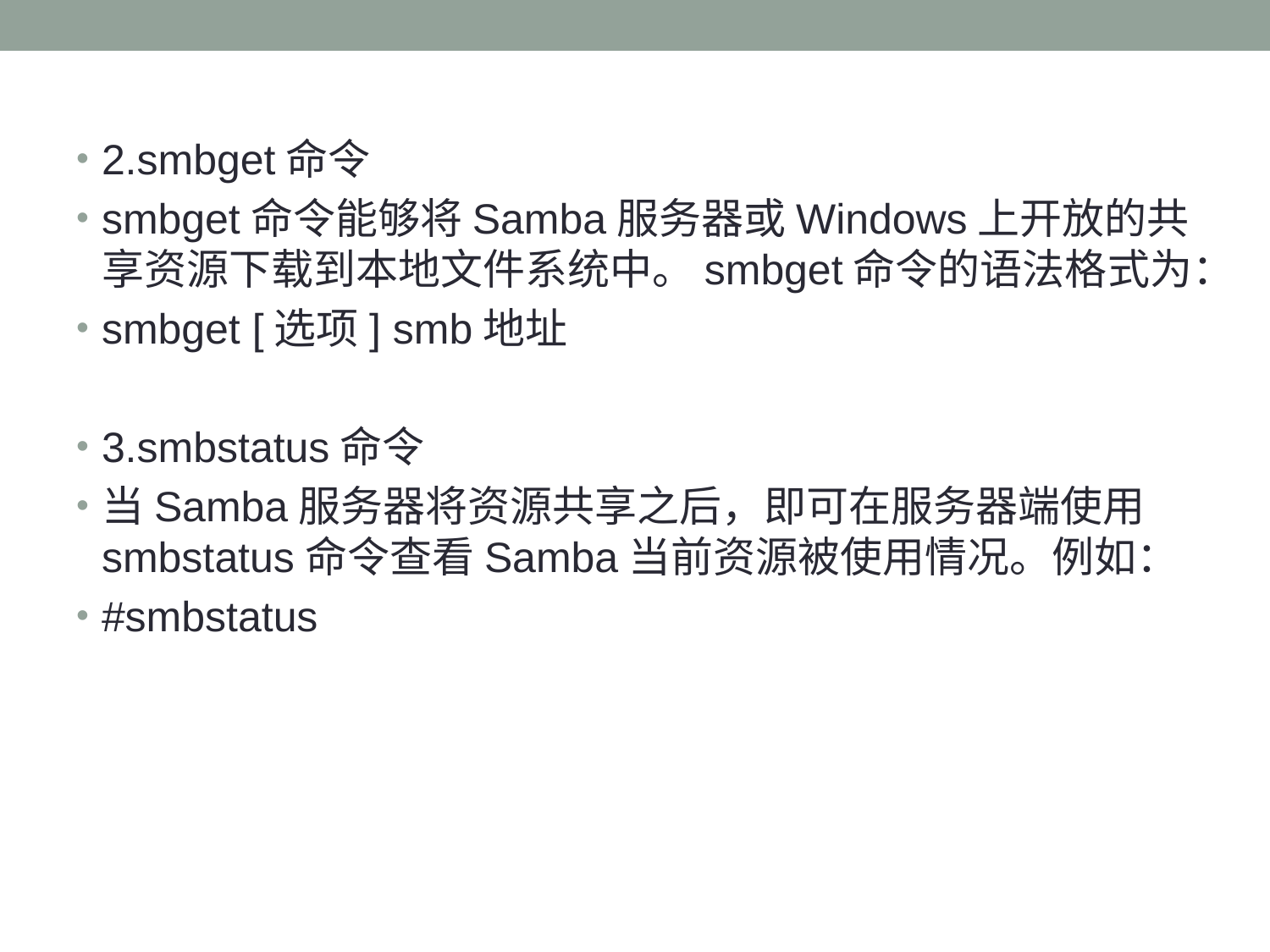

#
2.smbget命令
smbget命令能够将Samba服务器或Windows上开放的共享资源下载到本地文件系统中。smbget命令的语法格式为：
smbget [选项] smb地址

3.smbstatus命令
当Samba服务器将资源共享之后，即可在服务器端使用smbstatus命令查看Samba当前资源被使用情况。例如：
#smbstatus